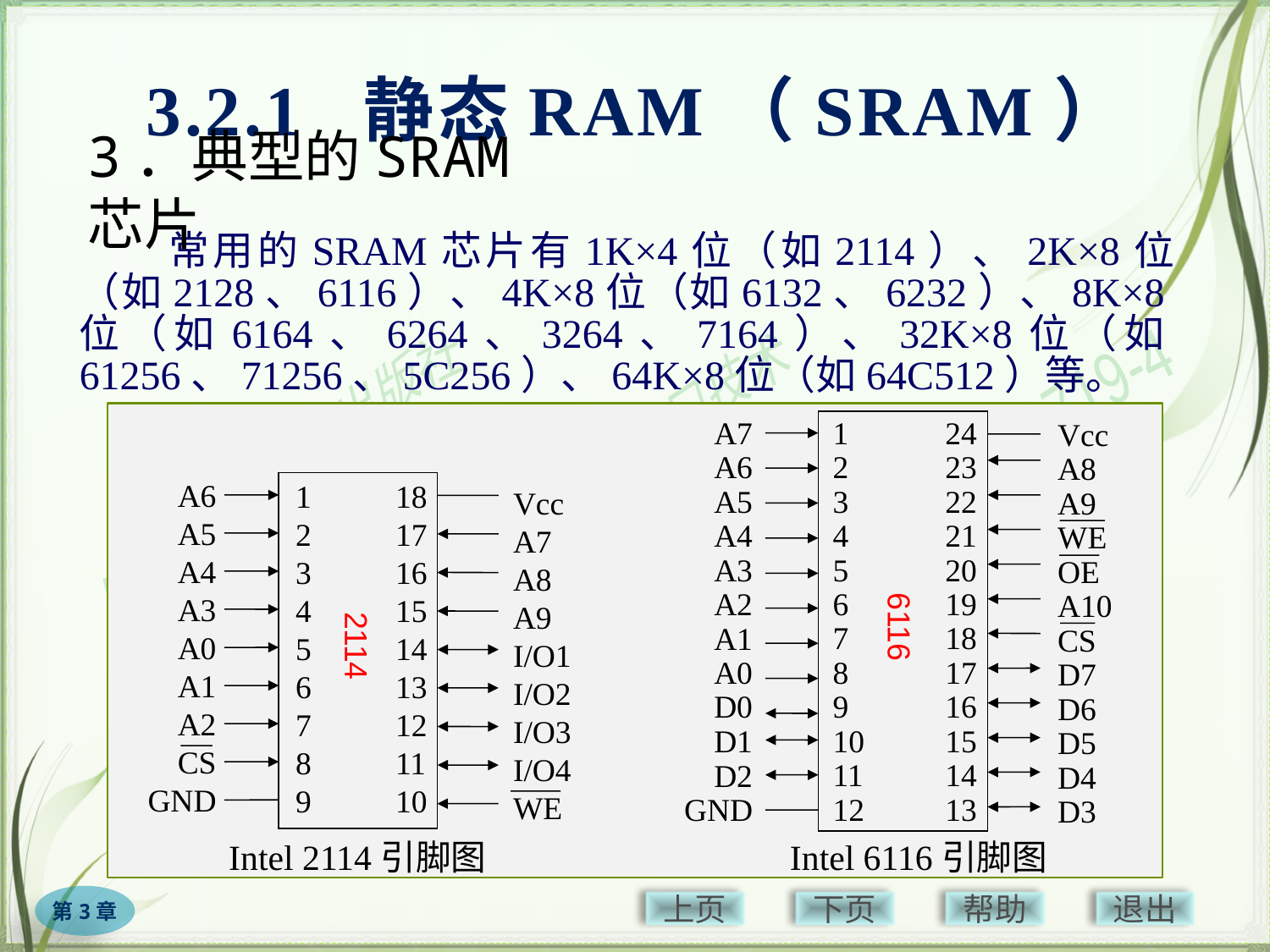

3.2.1  静态RAM（SRAM）
# 3．典型的SRAM芯片
　　常用的SRAM芯片有1K×4位（如2114）、2K×8位（如2128、6116）、4K×8位（如6132、6232）、8K×8位（如6164、6264、3264、7164）、32K×8位（如61256、71256、5C256）、64K×8位（如64C512）等。

1
2
3
4
5
6
7
8
9
10
11
12
24
23
22
21
20
19
18
17
16
15
14
13
A7
A6
A5
A4
A3
A2
A1
A0
D0
D1
D2
GND

Vcc
A8
A9
WE
OE
A10
CS
D7
D6
D5
D4
D3

6116

Intel 6116引脚图
A6
A5
A4
A3
A0
A1
A2
CS
GND
1
2
3
4
5
6
7
8
9
18
17
16
15
14
13
12
11
10

Vcc
A7
A8
A9
I/O1
I/O2
I/O3
I/O4
WE

2114

Intel 2114引脚图